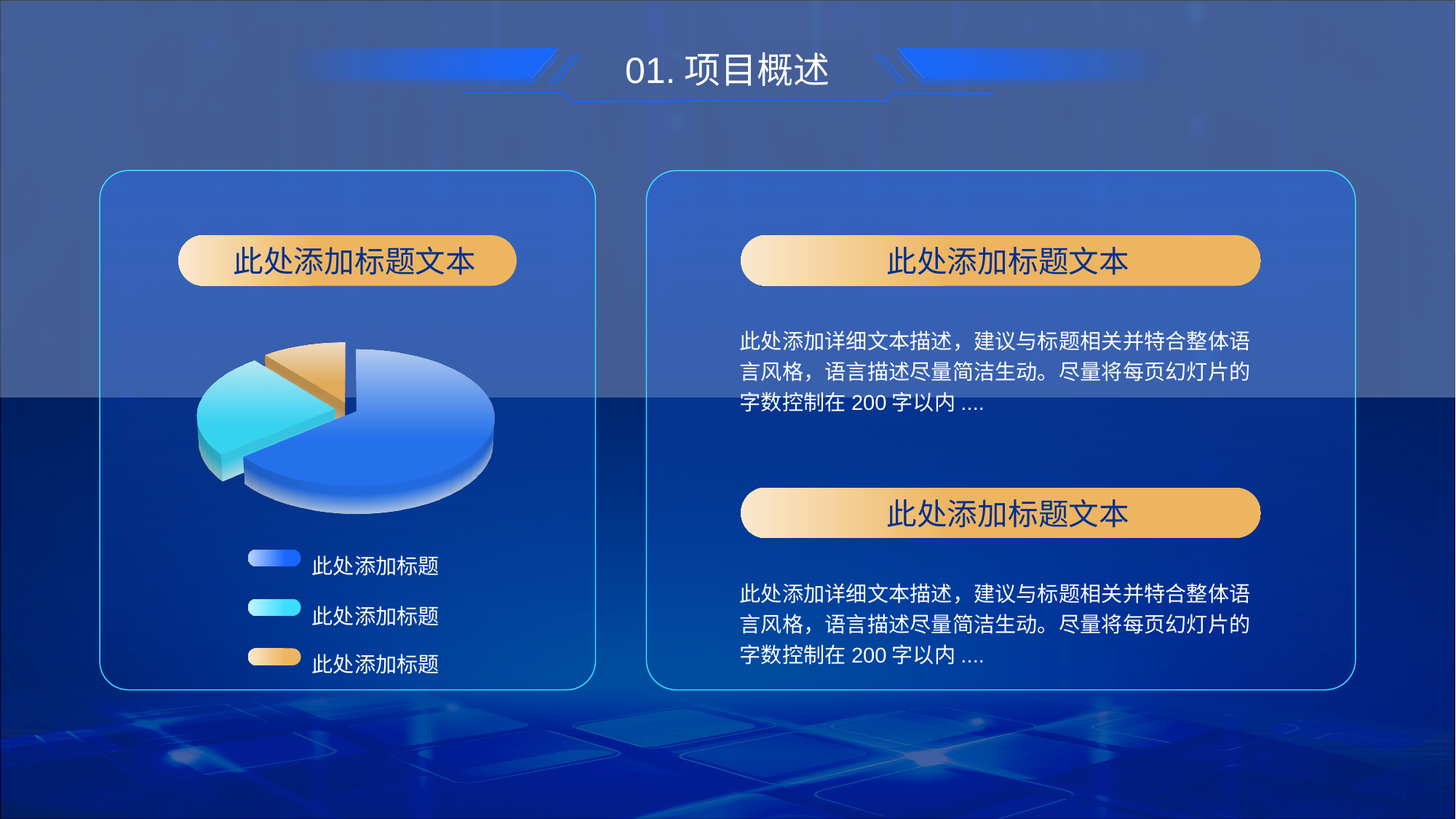

01.项目概述

 此处添加标题文本
 此处添加标题文本

[unsupported chart]

此处添加详细文本描述，建议与标题相关并特合整体语言风格，语言描述尽量简洁生动。尽量将每页幻灯片的字数控制在200字以内....

 此处添加标题文本
此处添加标题

此处添加详细文本描述，建议与标题相关并特合整体语言风格，语言描述尽量简洁生动。尽量将每页幻灯片的字数控制在200字以内....
此处添加标题

此处添加标题